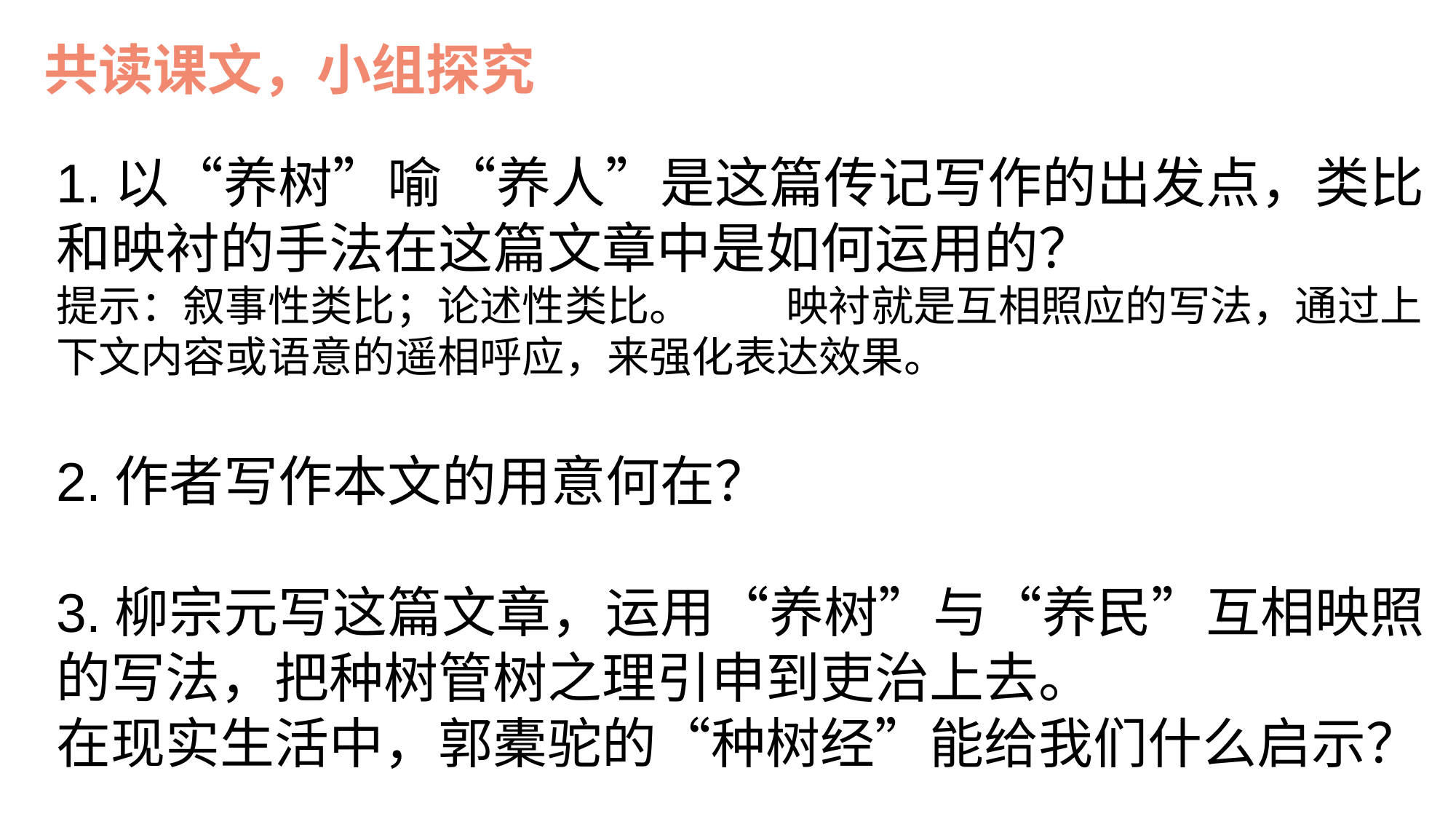

共读课文，小组探究
1.以“养树”喻“养人”是这篇传记写作的出发点，类比和映衬的手法在这篇文章中是如何运用的？
提示：叙事性类比；论述性类比。          映衬就是互相照应的写法，通过上下文内容或语意的遥相呼应，来强化表达效果。

2.作者写作本文的用意何在？

3.柳宗元写这篇文章，运用“养树”与“养民”互相映照的写法，把种树管树之理引申到吏治上去。
在现实生活中，郭橐驼的“种树经”能给我们什么启示？